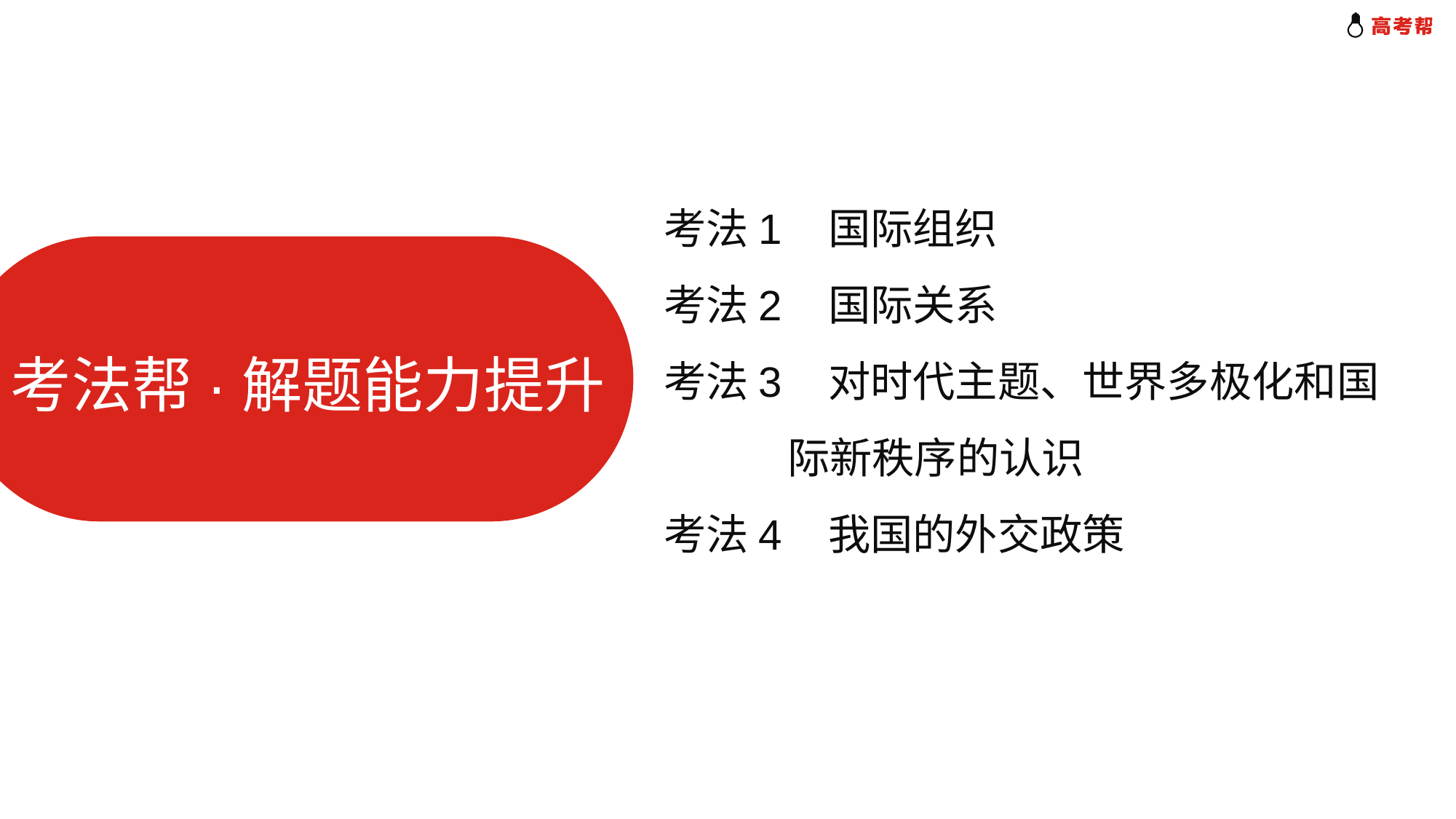

考法1   国际组织
考法2   国际关系
考法3   对时代主题、世界多极化和国
            际新秩序的认识
考法4   我国的外交政策

考法帮·解题能力提升